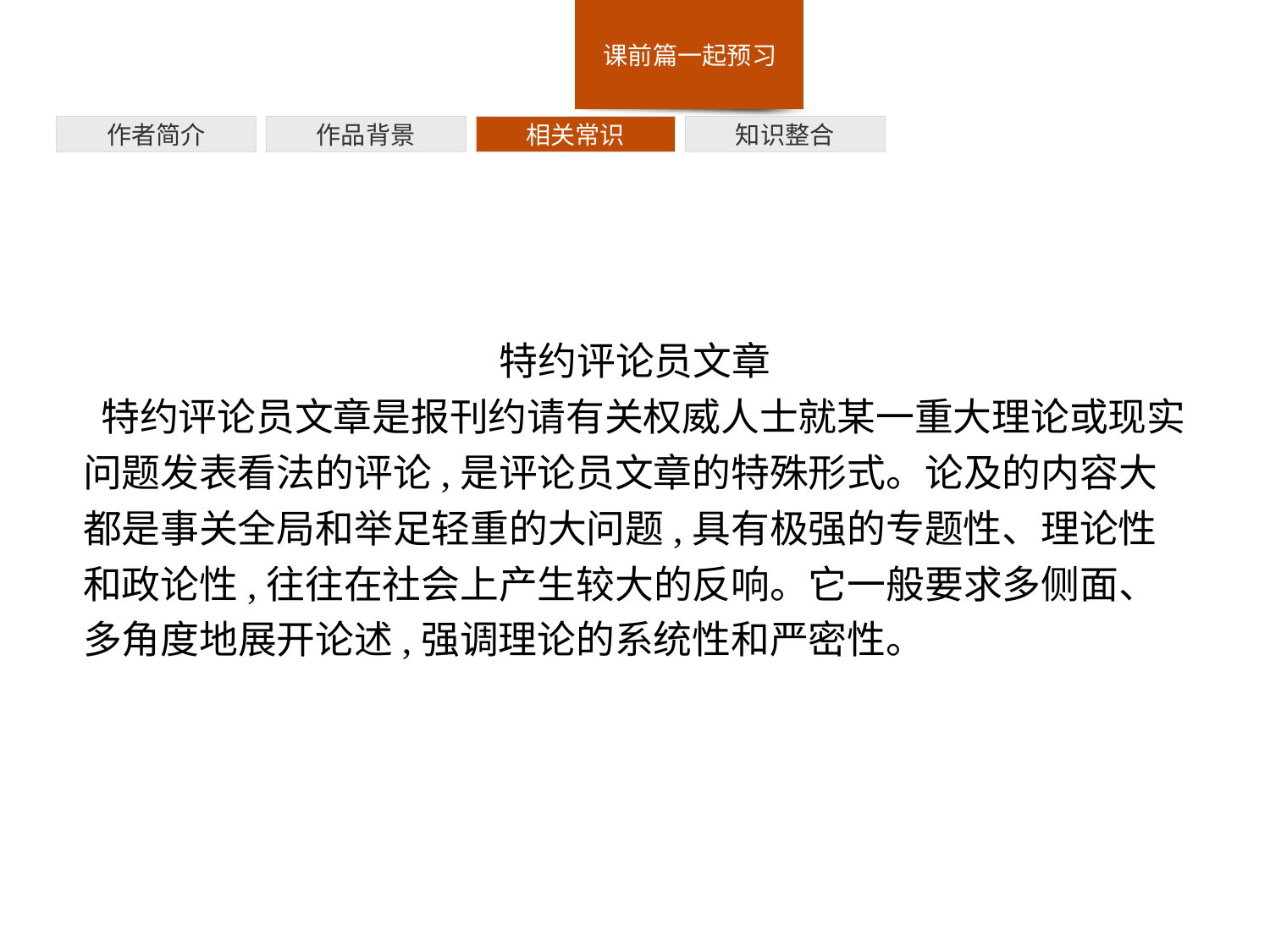

作者简介
作品背景
相关常识
知识整合
特约评论员文章
 特约评论员文章是报刊约请有关权威人士就某一重大理论或现实问题发表看法的评论,是评论员文章的特殊形式。论及的内容大都是事关全局和举足轻重的大问题,具有极强的专题性、理论性和政论性,往往在社会上产生较大的反响。它一般要求多侧面、多角度地展开论述,强调理论的系统性和严密性。